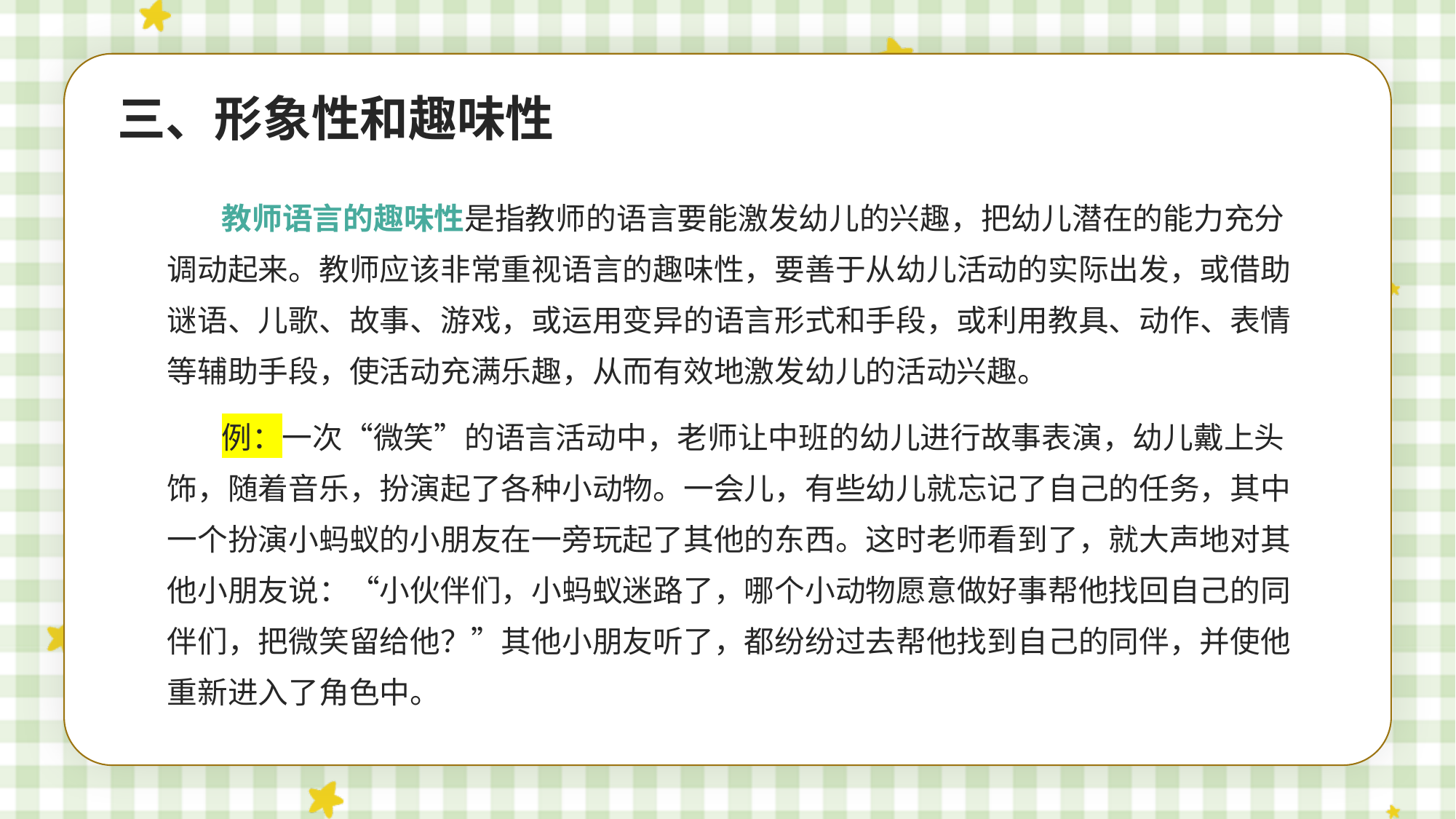

三、形象性和趣味性
教师语言的趣味性是指教师的语言要能激发幼儿的兴趣，把幼儿潜在的能力充分调动起来。教师应该非常重视语言的趣味性，要善于从幼儿活动的实际出发，或借助谜语、儿歌、故事、游戏，或运用变异的语言形式和手段，或利用教具、动作、表情等辅助手段，使活动充满乐趣，从而有效地激发幼儿的活动兴趣。
例：一次“微笑”的语言活动中，老师让中班的幼儿进行故事表演，幼儿戴上头饰，随着音乐，扮演起了各种小动物。一会儿，有些幼儿就忘记了自己的任务，其中一个扮演小蚂蚁的小朋友在一旁玩起了其他的东西。这时老师看到了，就大声地对其他小朋友说：“小伙伴们，小蚂蚁迷路了，哪个小动物愿意做好事帮他找回自己的同伴们，把微笑留给他？”其他小朋友听了，都纷纷过去帮他找到自己的同伴，并使他重新进入了角色中。